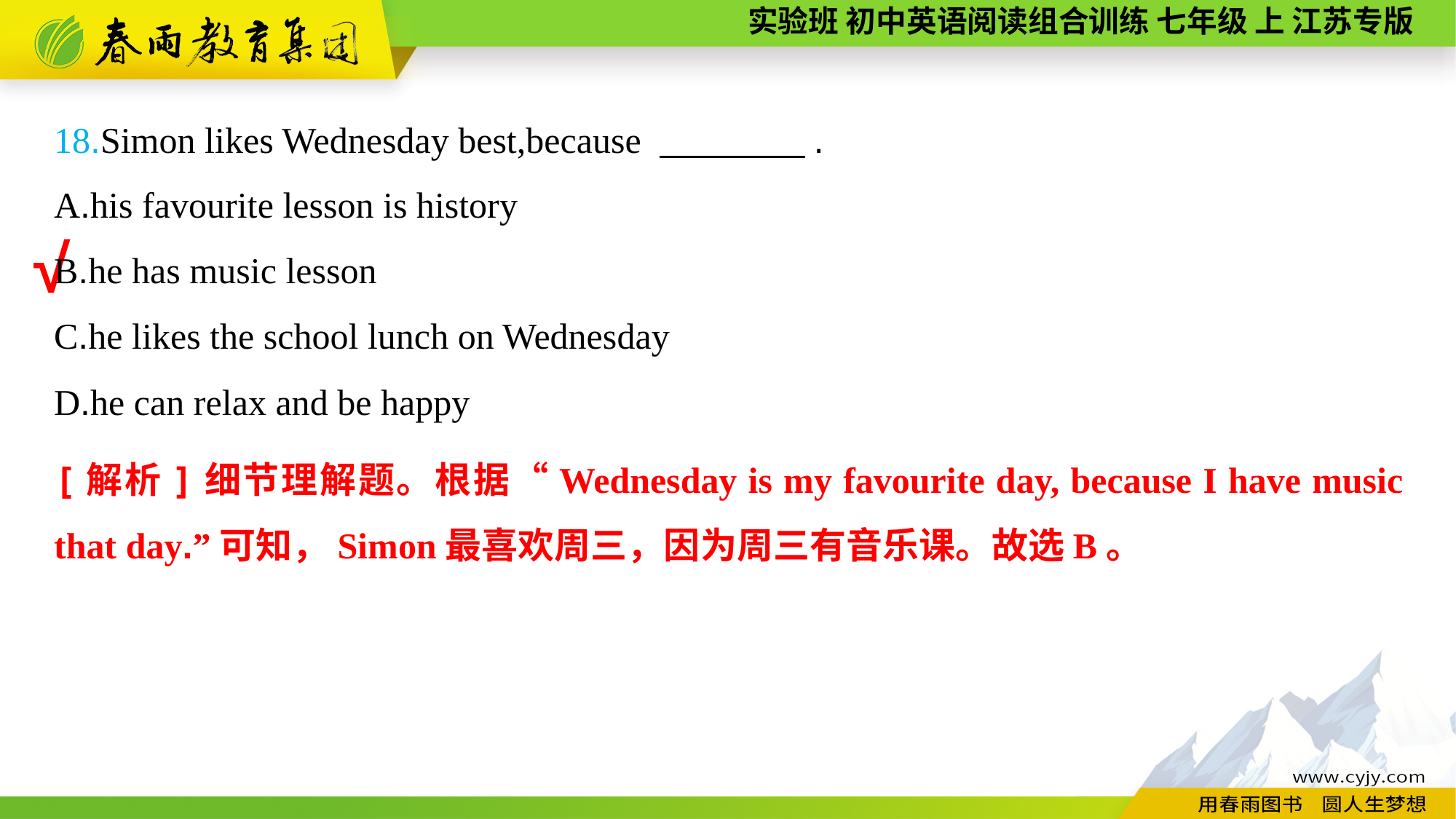

18.Simon likes Wednesday best,because 　　　　.
A.his favourite lesson is history
B.he has music lesson
C.he likes the school lunch on Wednesday
D.he can relax and be happy
√
[解析]细节理解题。根据“Wednesday is my favourite day, because I have music that day.”可知，Simon最喜欢周三，因为周三有音乐课。故选B。